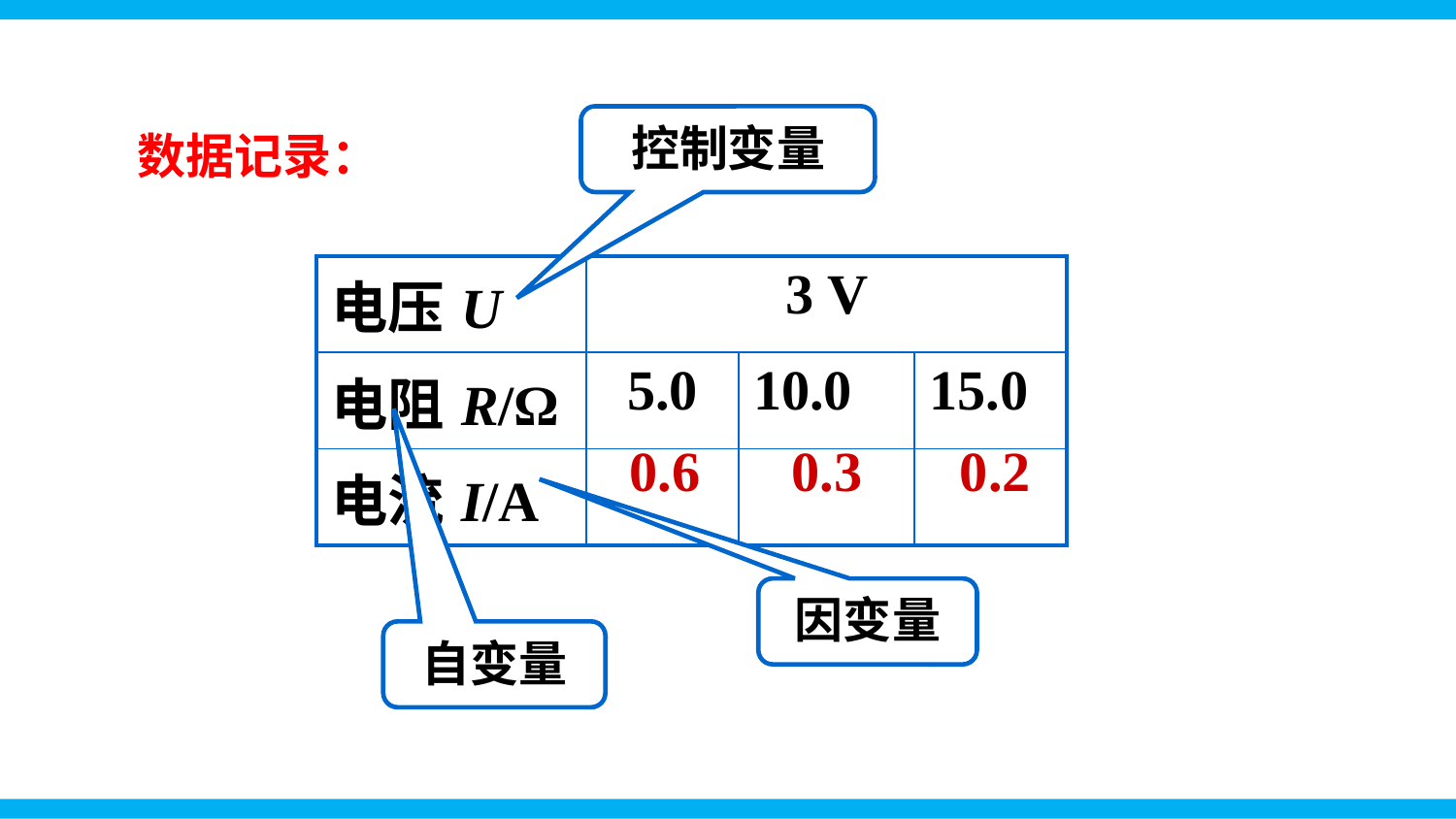

控制变量
数据记录：
| 电压U | 3 V |  |  |
| --- | --- | --- | --- |
| 电阻R/Ω | 5.0 | 10.0 | 15.0 |
| 电流I/A |  |  |  |
0.6
0.3
0.2
因变量
自变量